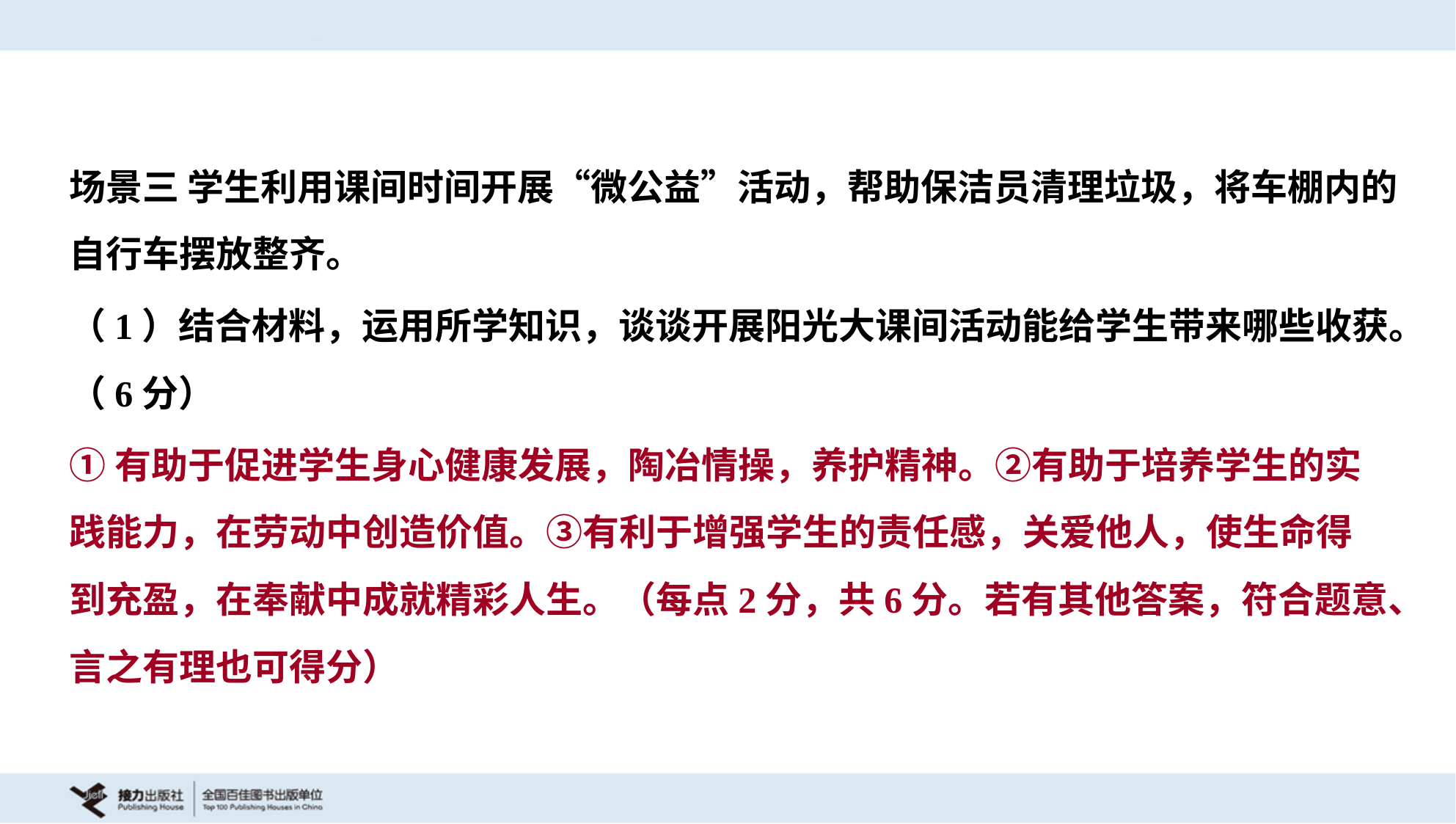

场景三 学生利用课间时间开展“微公益”活动，帮助保洁员清理垃圾，将车棚内的
自行车摆放整齐。
（1）结合材料，运用所学知识，谈谈开展阳光大课间活动能给学生带来哪些收获。
（6分）
①有助于促进学生身心健康发展，陶冶情操，养护精神。②有助于培养学生的实
践能力，在劳动中创造价值。③有利于增强学生的责任感，关爱他人，使生命得
到充盈，在奉献中成就精彩人生。（每点2分，共6分。若有其他答案，符合题意、
言之有理也可得分）